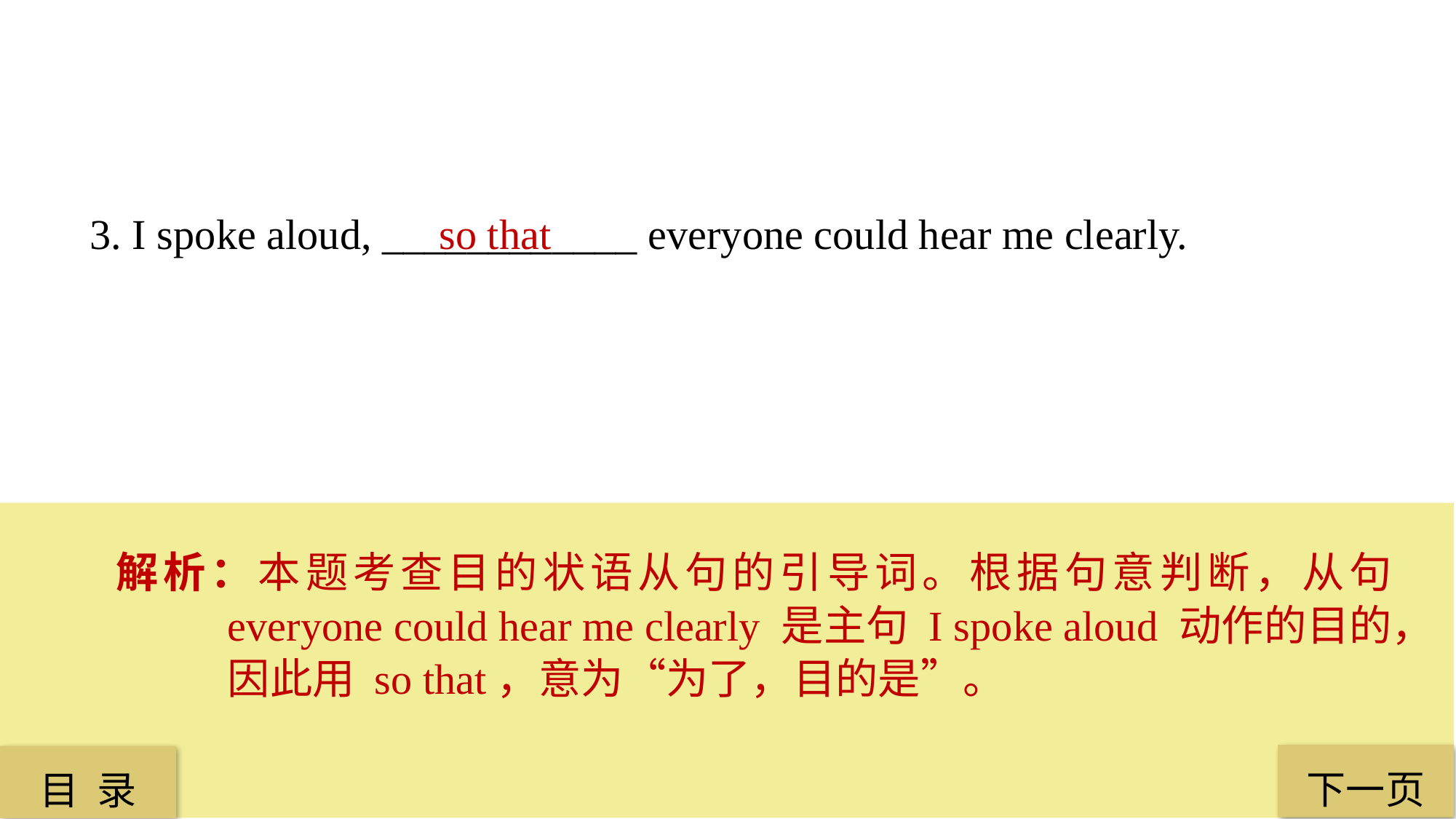

3. I spoke aloud, ____________ everyone could hear me clearly.
 so that
解析：本题考查目的状语从句的引导词。根据句意判断，从句 everyone could hear me clearly 是主句 I spoke aloud 动作的目的，因此用 so that，意为“为了，目的是”。